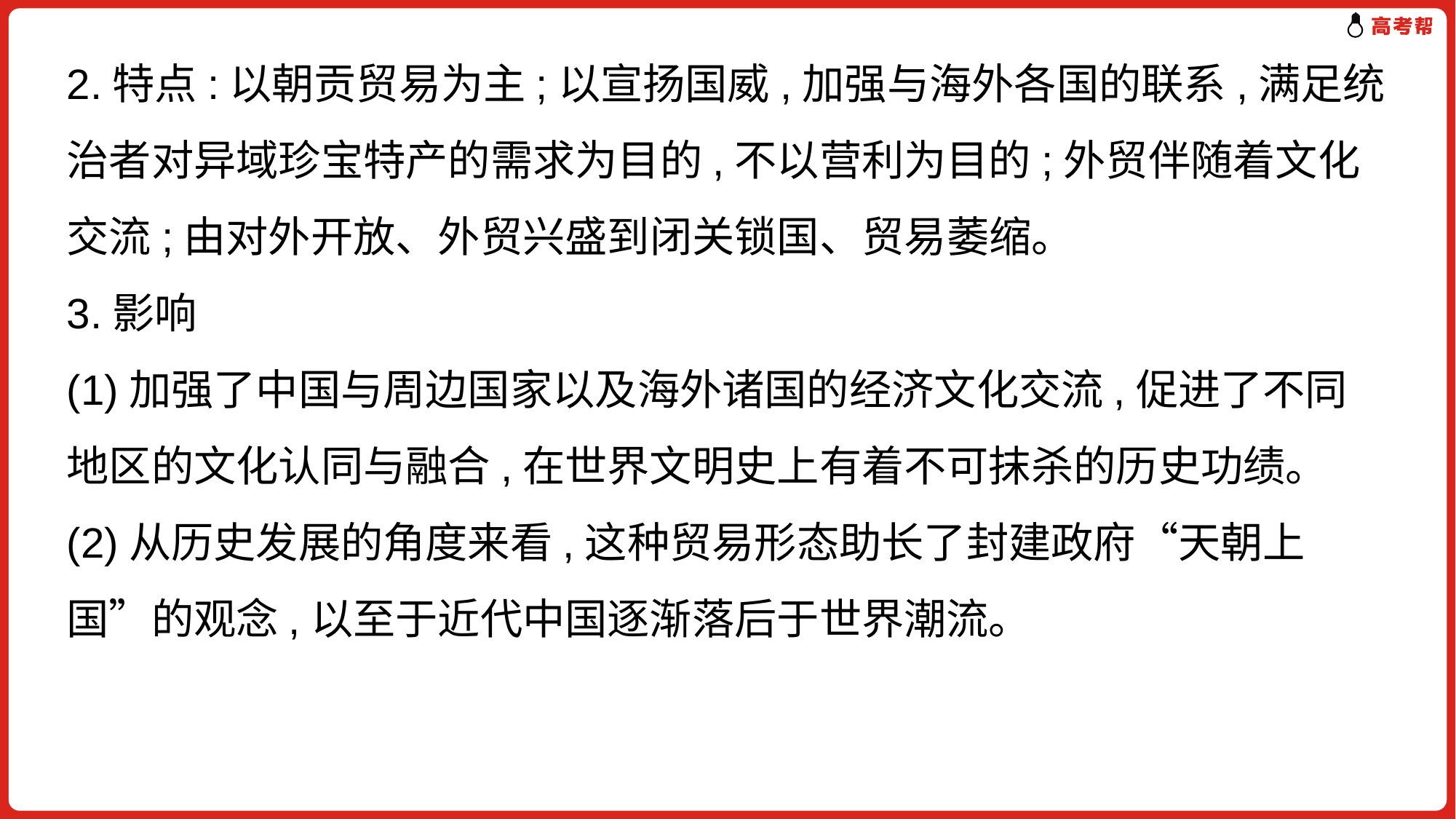

2.特点:以朝贡贸易为主;以宣扬国威,加强与海外各国的联系,满足统治者对异域珍宝特产的需求为目的,不以营利为目的;外贸伴随着文化交流;由对外开放、外贸兴盛到闭关锁国、贸易萎缩。
3.影响
(1)加强了中国与周边国家以及海外诸国的经济文化交流,促进了不同地区的文化认同与融合,在世界文明史上有着不可抹杀的历史功绩。
(2)从历史发展的角度来看,这种贸易形态助长了封建政府“天朝上国”的观念,以至于近代中国逐渐落后于世界潮流。